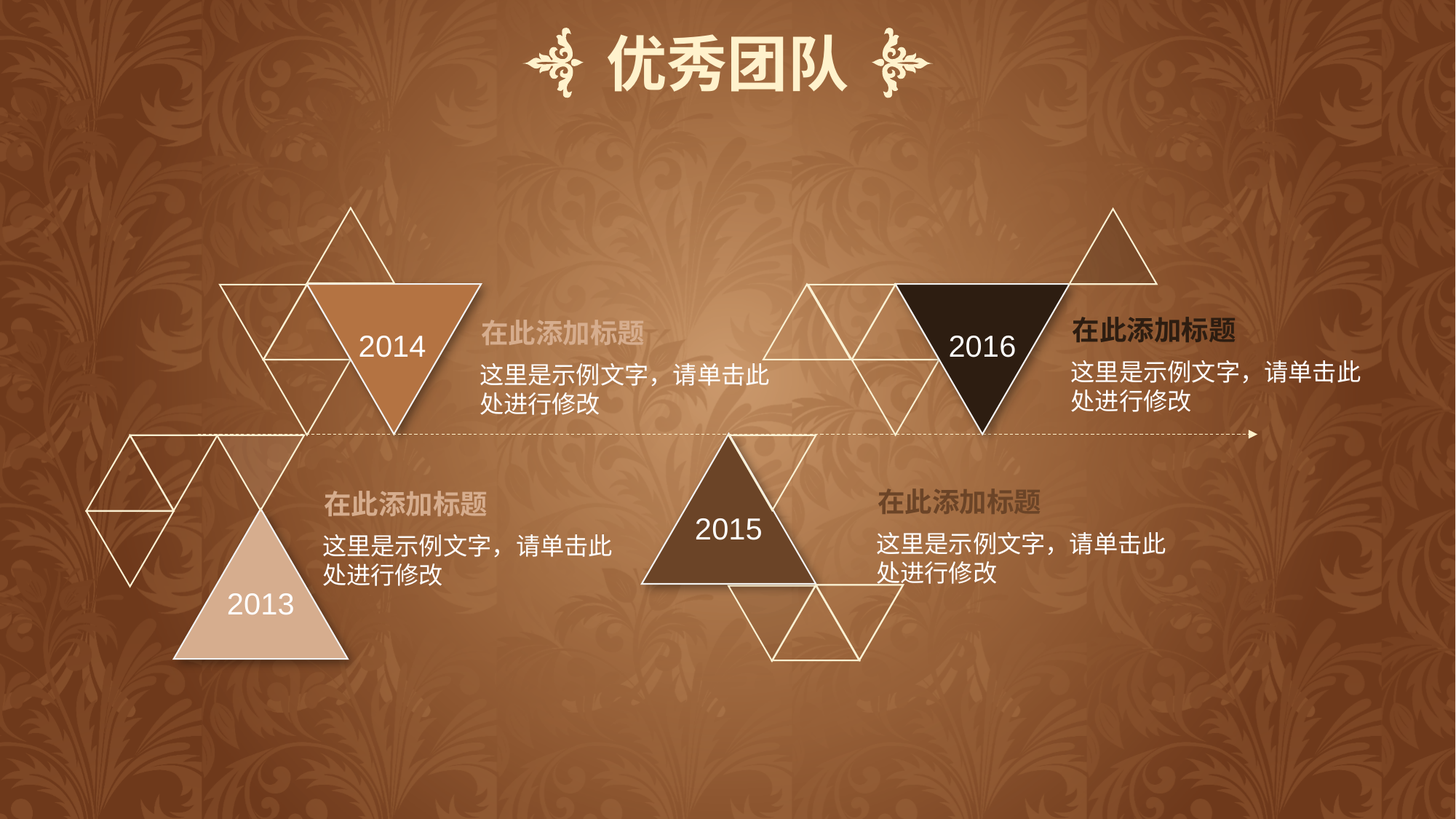

优秀团队

在此添加标题
在此添加标题
2014
2016
这里是示例文字，请单击此处进行修改
这里是示例文字，请单击此处进行修改

在此添加标题
在此添加标题
2015

这里是示例文字，请单击此处进行修改
这里是示例文字，请单击此处进行修改
2013